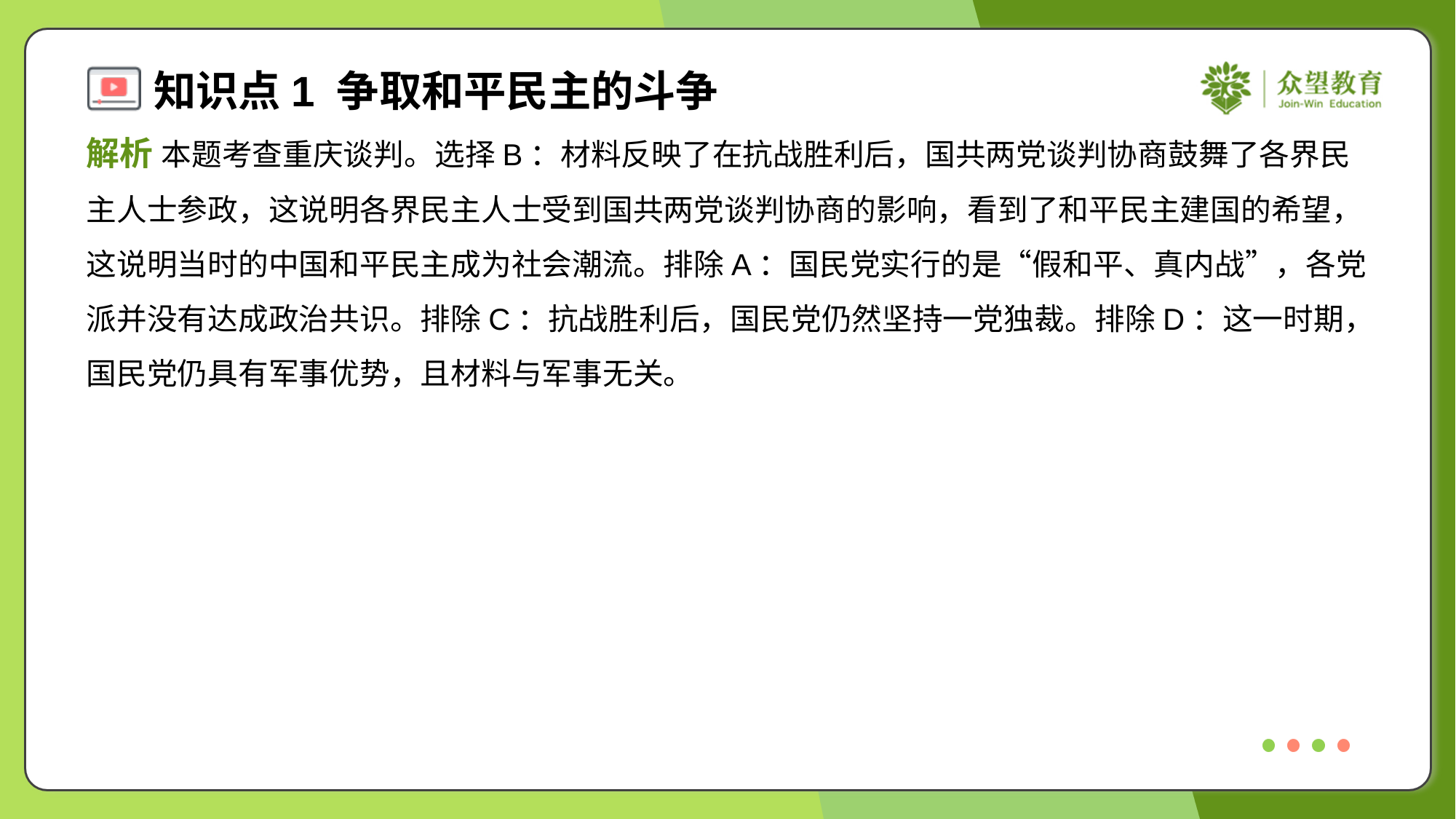

解析 本题考查重庆谈判。选择B：材料反映了在抗战胜利后，国共两党谈判协商鼓舞了各界民
主人士参政，这说明各界民主人士受到国共两党谈判协商的影响，看到了和平民主建国的希望，
这说明当时的中国和平民主成为社会潮流。排除A：国民党实行的是“假和平、真内战”，各党
派并没有达成政治共识。排除C：抗战胜利后，国民党仍然坚持一党独裁。排除D：这一时期，
国民党仍具有军事优势，且材料与军事无关。